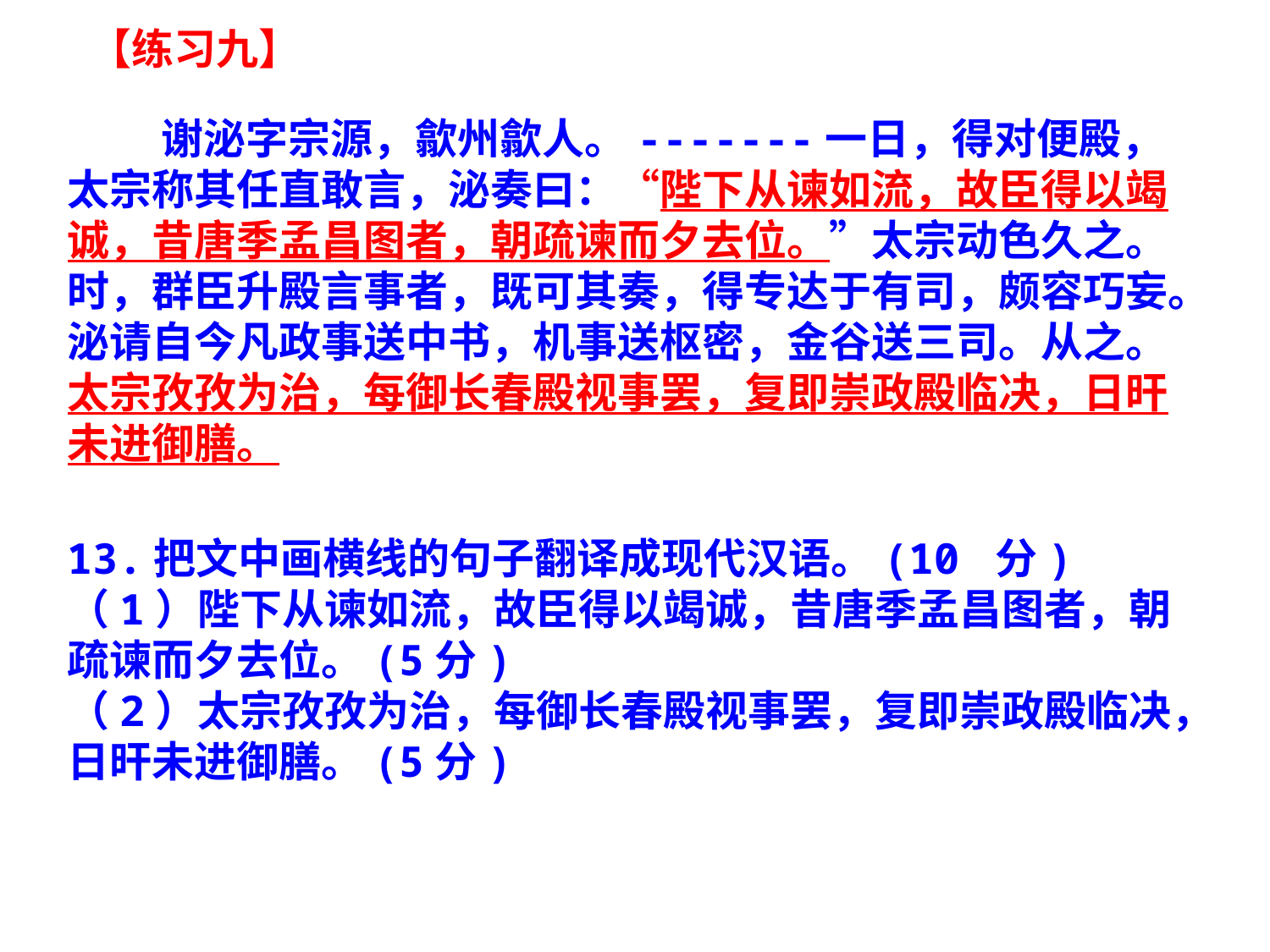

【练习九】
            谢泌字宗源，歙州歙人。-------一日，得对便殿，太宗称其任直敢言，泌奏曰：“陛下从谏如流，故臣得以竭诚，昔唐季孟昌图者，朝疏谏而夕去位。”太宗动色久之。时，群臣升殿言事者，既可其奏，得专达于有司，颇容巧妄。泌请自今凡政事送中书，机事送枢密，金谷送三司。从之。太宗孜孜为治，每御长春殿视事罢，复即崇政殿临决，日旰未进御膳。
13.把文中画横线的句子翻译成现代汉语。(10 分)
（1）陛下从谏如流，故臣得以竭诚，昔唐季孟昌图者，朝疏谏而夕去位。(5分)
（2）太宗孜孜为治，每御长春殿视事罢，复即崇政殿临决，日旰未进御膳。(5分)